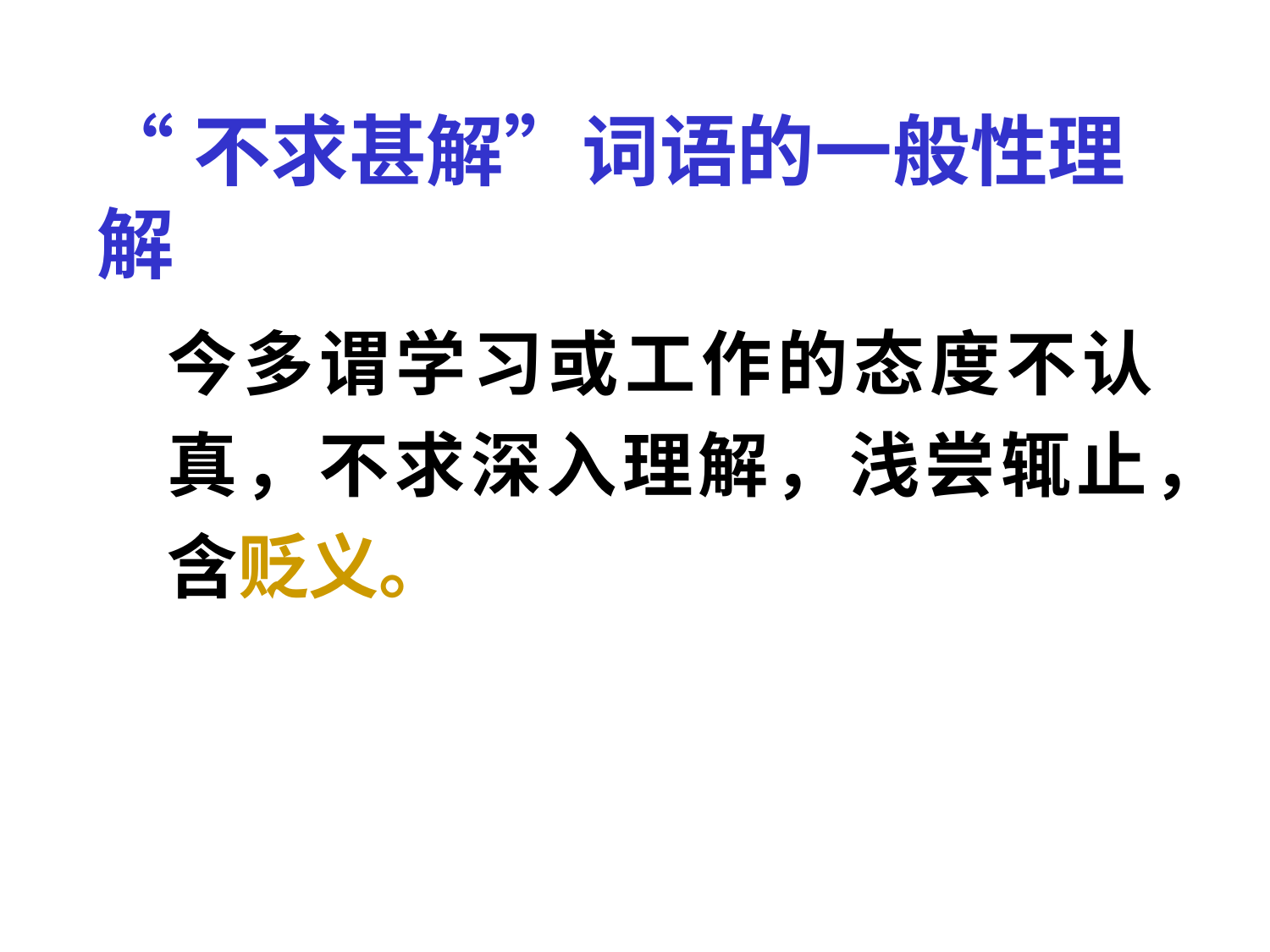

“不求甚解”词语的一般性理解
今多谓学习或工作的态度不认真，不求深入理解，浅尝辄止，含贬义。

20